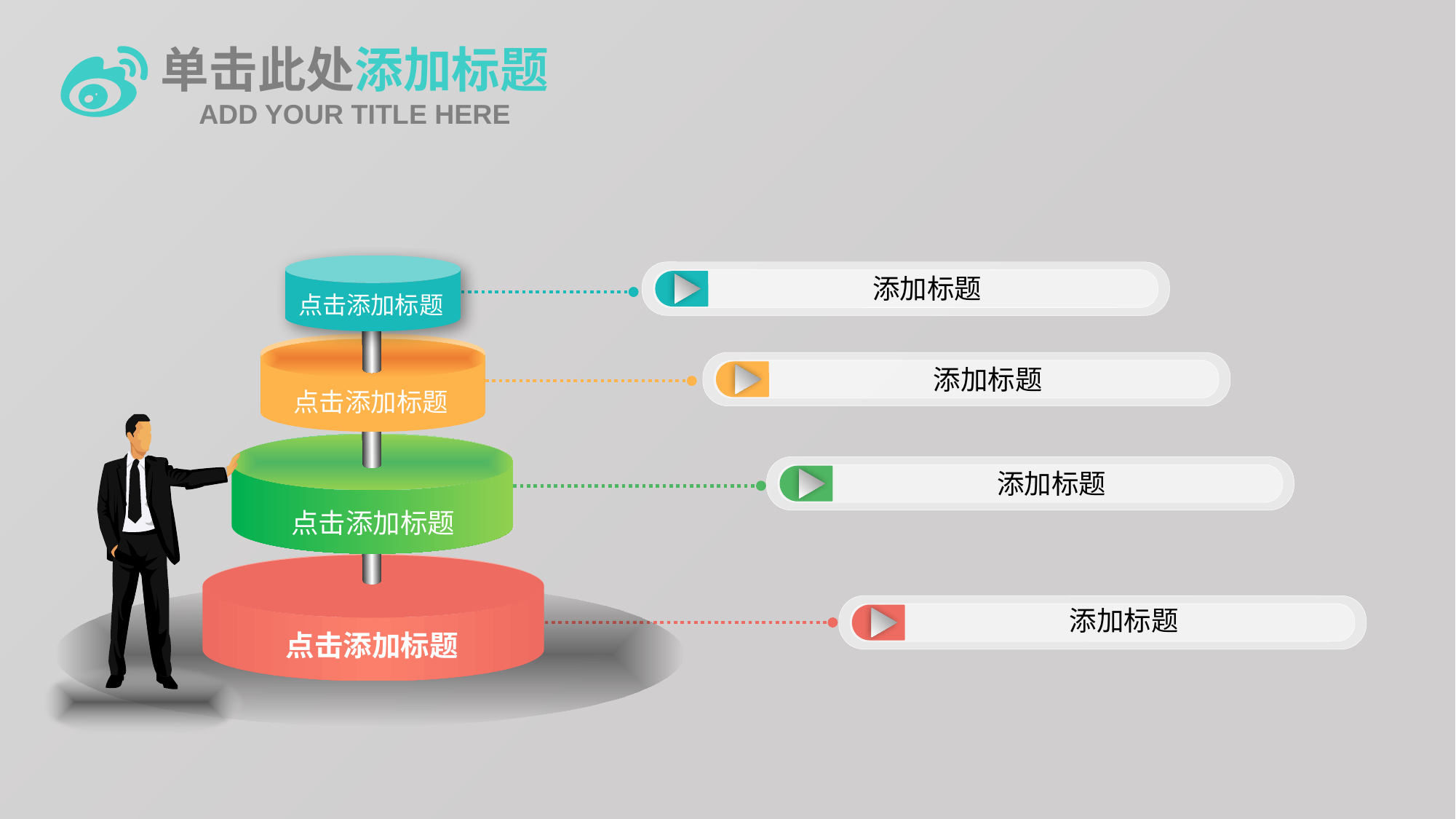

单击此处添加标题
ADD YOUR TITLE HERE

添加标题
点击添加标题

添加标题
点击添加标题

添加标题
点击添加标题

添加标题
点击添加标题